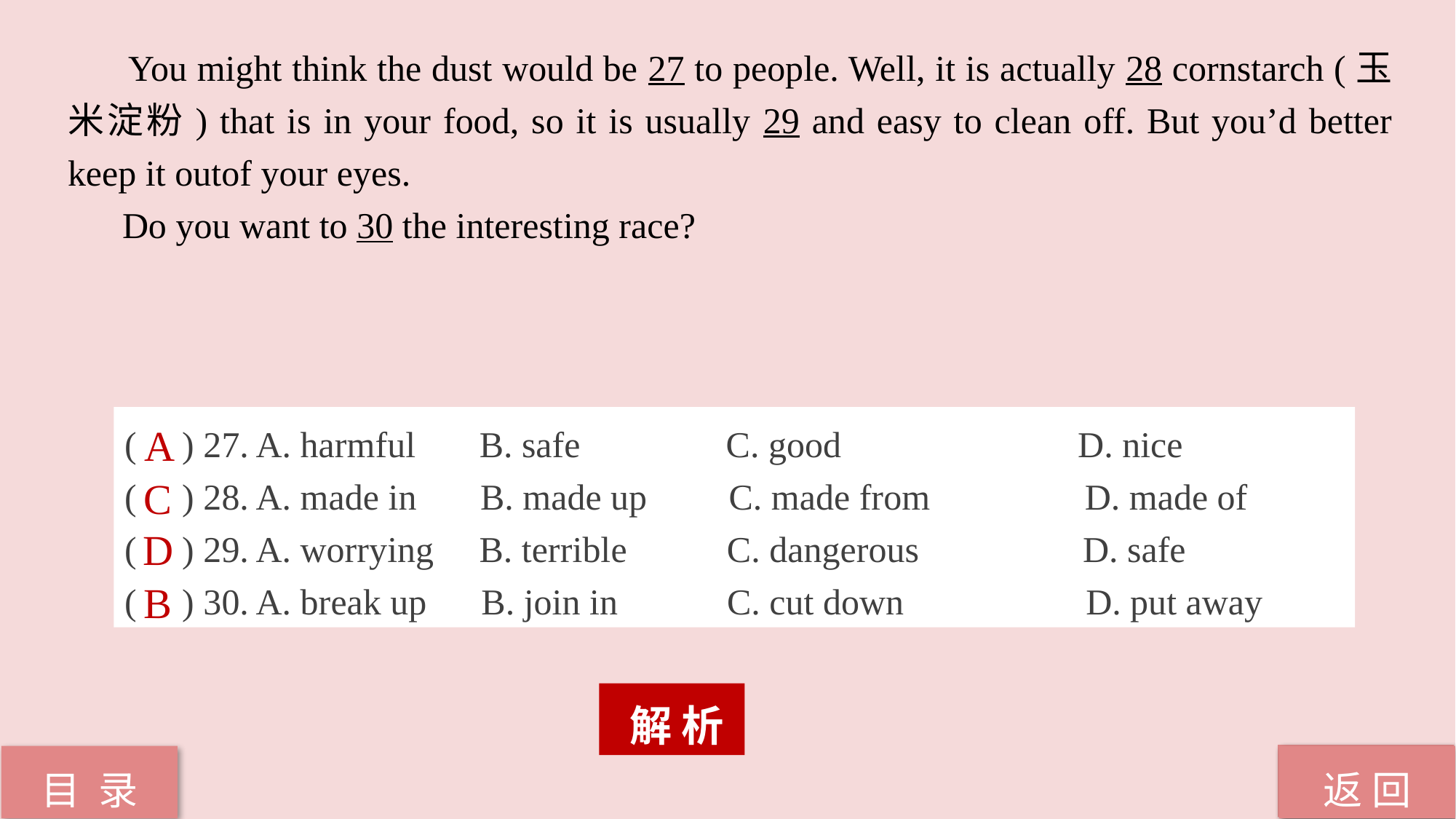

You might think the dust would be 27 to people. Well, it is actually 28 cornstarch (玉米淀粉) that is in your food, so it is usually 29 and easy to clean off. But you’d better keep it outof your eyes.
      Do you want to 30 the interesting race?
(     ) 27. A. harmful       B. safe                C. good                          D. nice
(     ) 28. A. made in       B. made up         C. made from                 D. made of
(     ) 29. A. worrying     B. terrible           C. dangerous                  D. safe
(     ) 30. A. break up      B. join in            C. cut down                    D. put away
A
C
D
B
 解 析
返 回